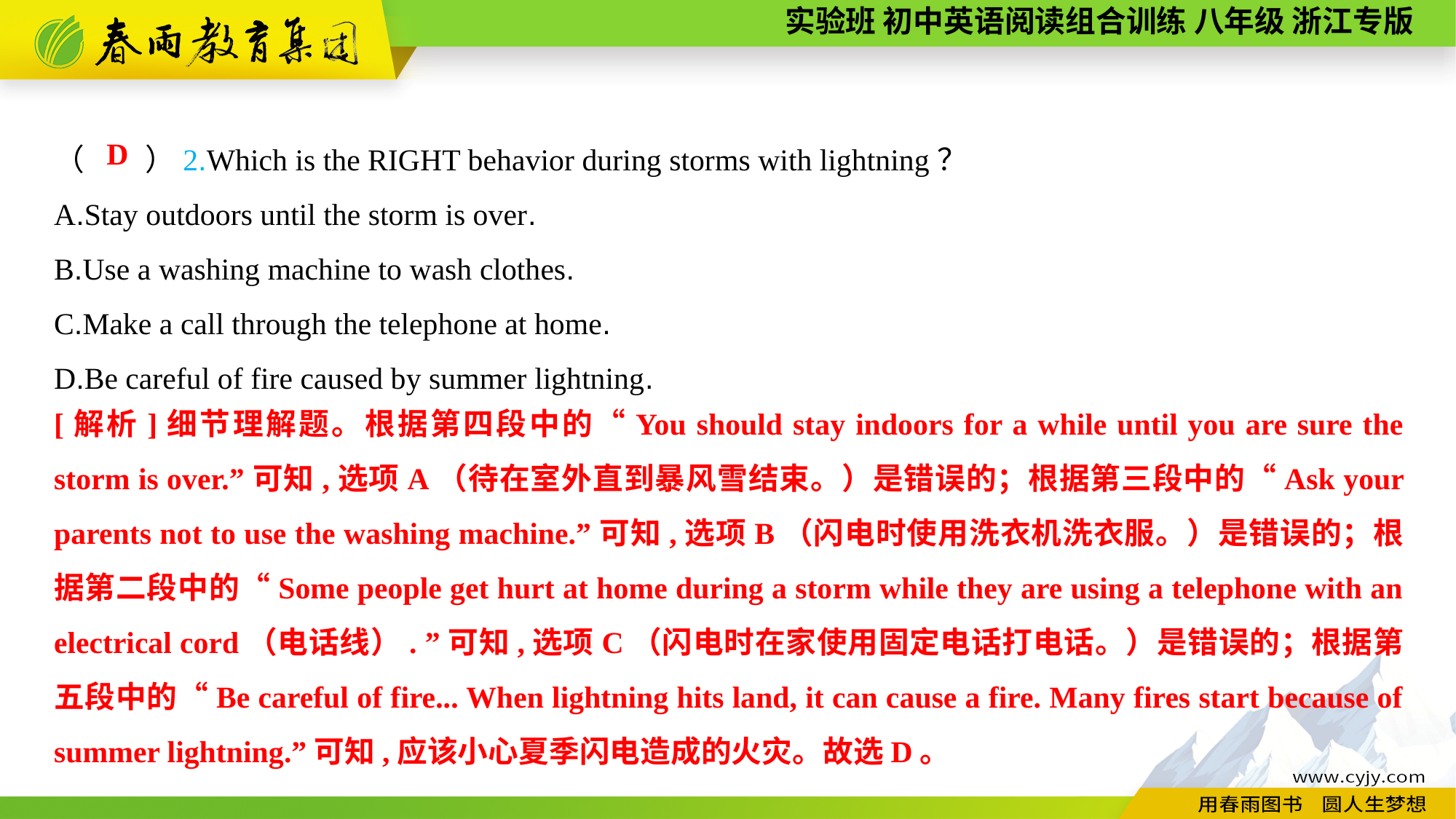

（　　）2.Which is the RIGHT behavior during storms with lightning？
A.Stay outdoors until the storm is over.
B.Use a washing machine to wash clothes.
C.Make a call through the telephone at home.
D.Be careful of fire caused by summer lightning.
D
[解析]细节理解题。根据第四段中的“You should stay indoors for a while until you are sure the storm is over.”可知,选项A（待在室外直到暴风雪结束。）是错误的；根据第三段中的“Ask your parents not to use the washing machine.”可知,选项B（闪电时使用洗衣机洗衣服。）是错误的；根据第二段中的“Some people get hurt at home during a storm while they are using a telephone with an electrical cord（电话线）. ”可知,选项C（闪电时在家使用固定电话打电话。）是错误的；根据第五段中的“Be careful of fire... When lightning hits land, it can cause a fire. Many fires start because of summer lightning.”可知,应该小心夏季闪电造成的火灾。故选D。